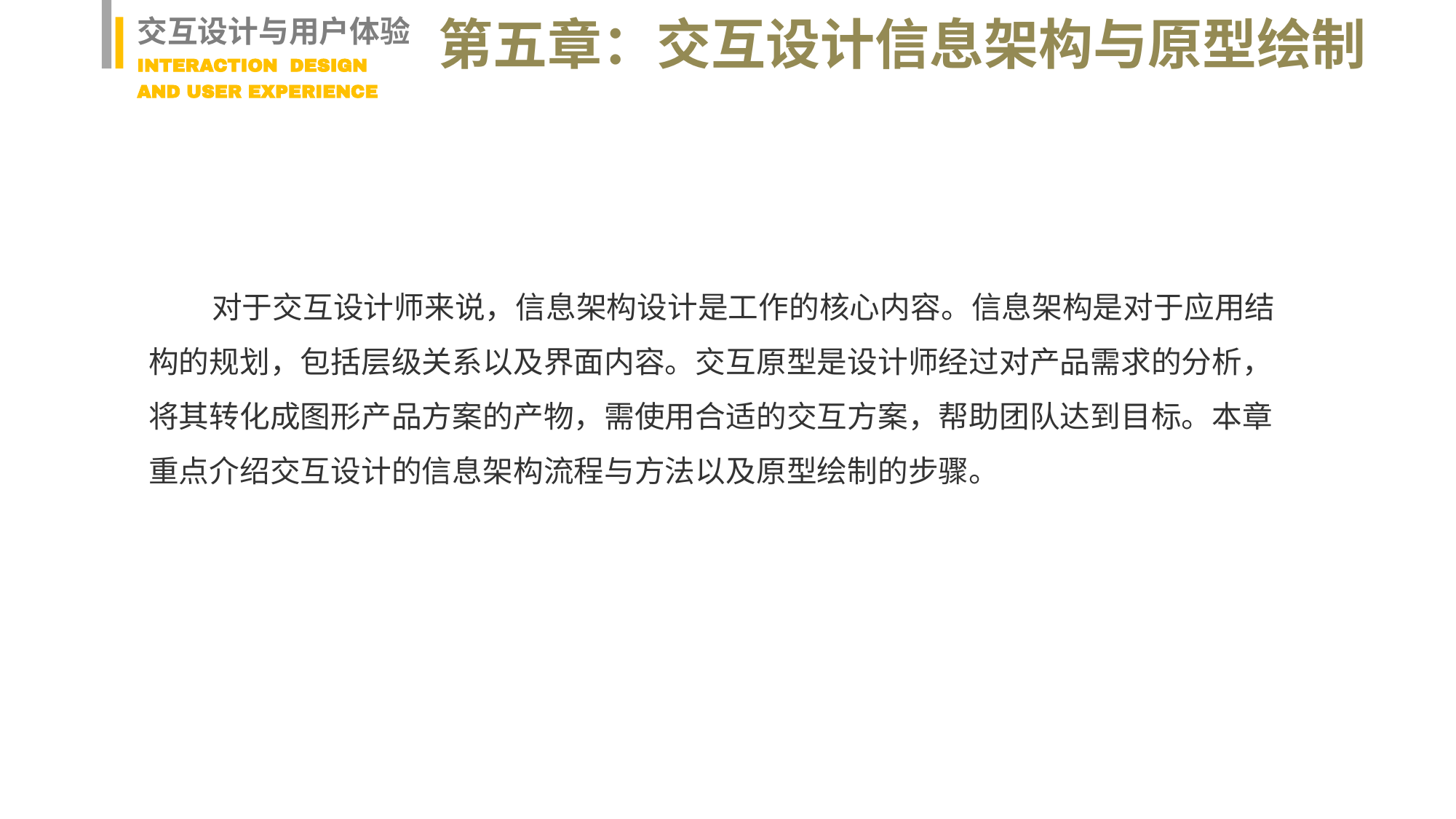

交互设计与用户体验
INTERACTION  DESIGN
AND USER EXPERIENCE
第五章：交互设计信息架构与原型绘制

  对于交互设计师来说，信息架构设计是工作的核心内容。信息架构是对于应用结构的规划，包括层级关系以及界面内容。交互原型是设计师经过对产品需求的分析，将其转化成图形产品方案的产物，需使用合适的交互方案，帮助团队达到目标。本章重点介绍交互设计的信息架构流程与方法以及原型绘制的步骤。